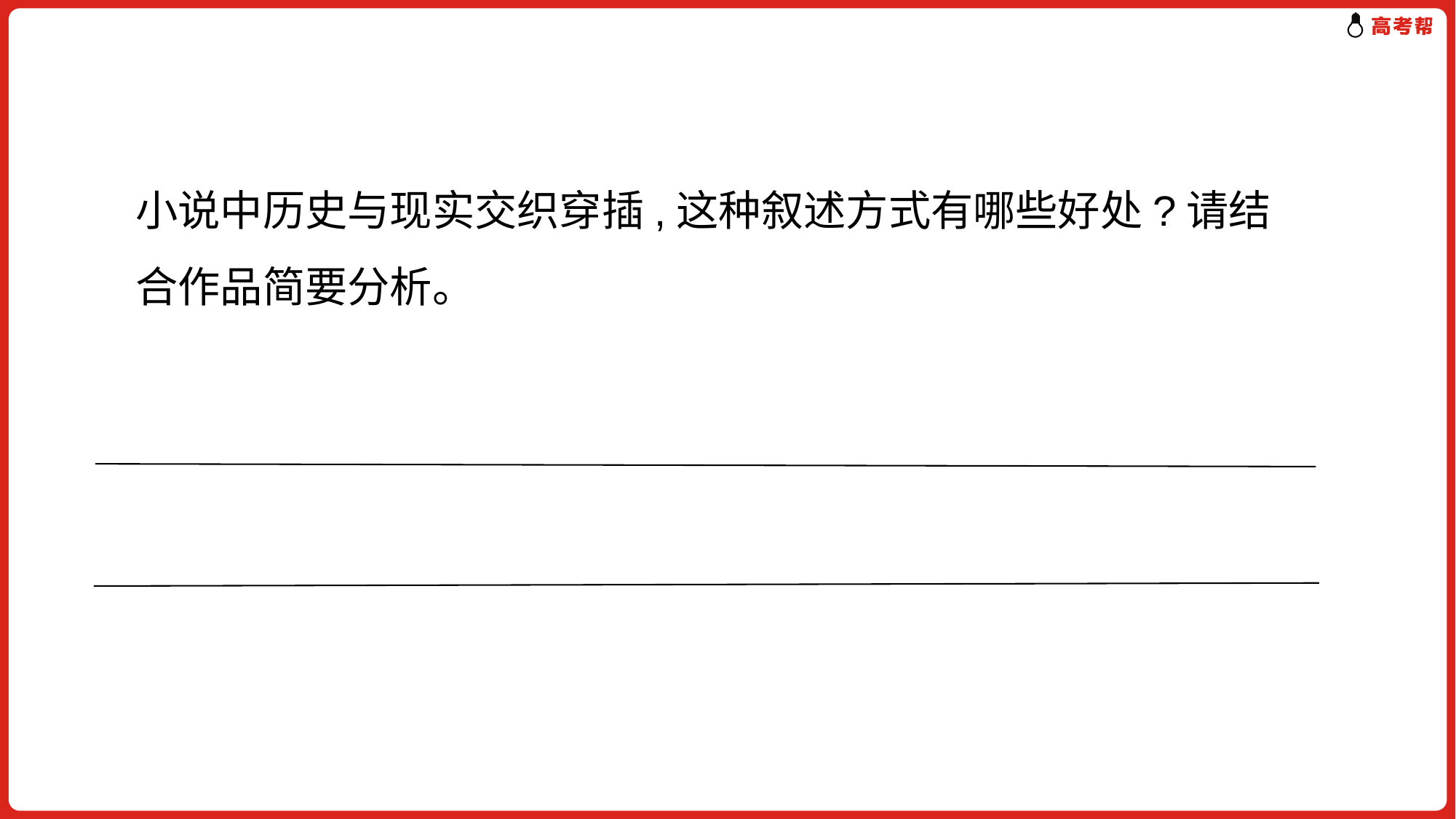

小说中历史与现实交织穿插,这种叙述方式有哪些好处?请结合作品简要分析。